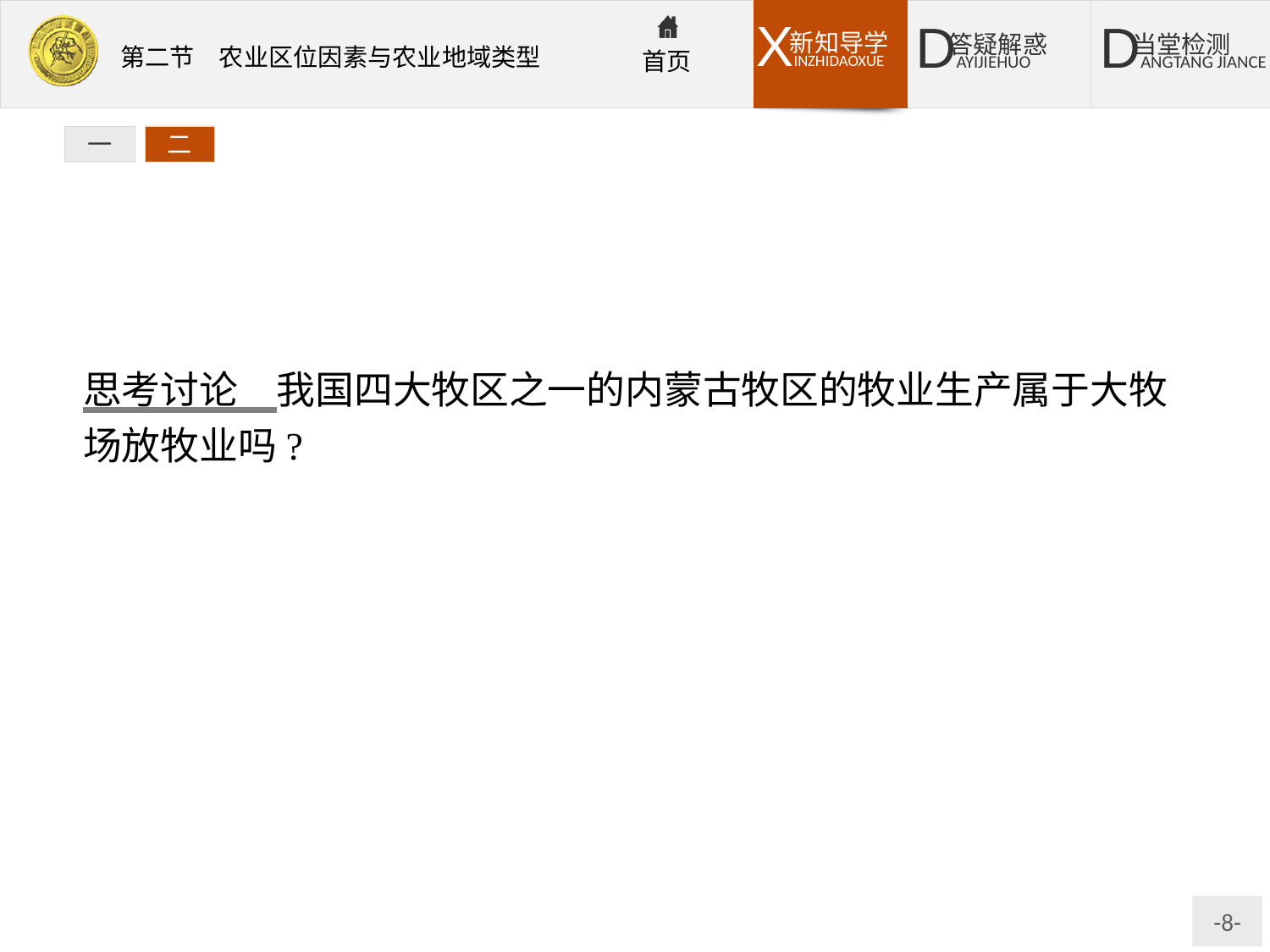

一
二
思考讨论　我国四大牧区之一的内蒙古牧区的牧业生产属于大牧场放牧业吗?
提示内蒙古牧区的牧业生产存在着“靠天养畜”的现象,生产规模较小,专业化程度低,商品率也较低,生态环境问题较为严重,不属于大牧场放牧业。